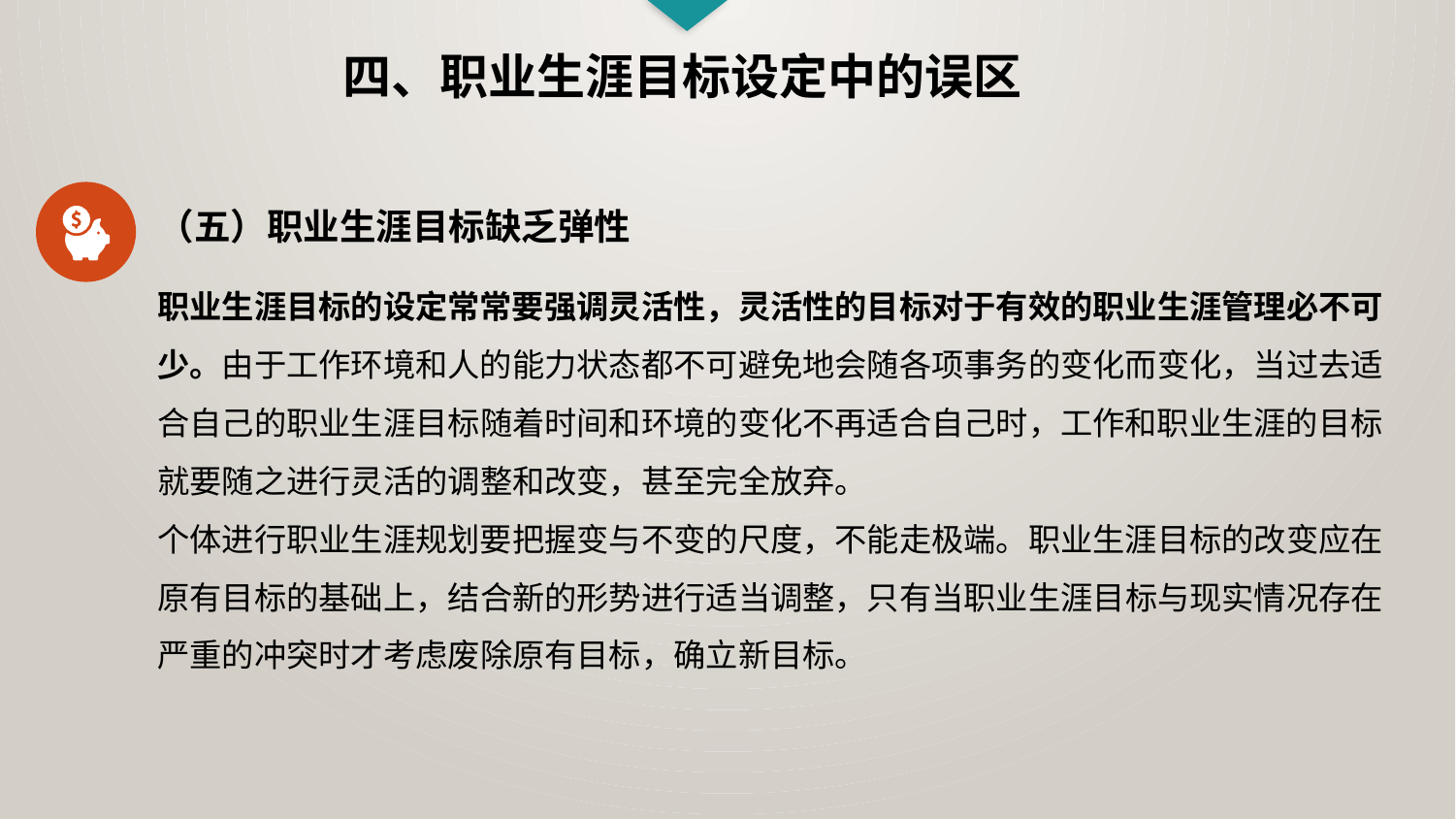

四、职业生涯目标设定中的误区

（五）职业生涯目标缺乏弹性

职业生涯目标的设定常常要强调灵活性，灵活性的目标对于有效的职业生涯管理必不可少。由于工作环境和人的能力状态都不可避免地会随各项事务的变化而变化，当过去适合自己的职业生涯目标随着时间和环境的变化不再适合自己时，工作和职业生涯的目标就要随之进行灵活的调整和改变，甚至完全放弃。
个体进行职业生涯规划要把握变与不变的尺度，不能走极端。职业生涯目标的改变应在原有目标的基础上，结合新的形势进行适当调整，只有当职业生涯目标与现实情况存在严重的冲突时才考虑废除原有目标，确立新目标。
55